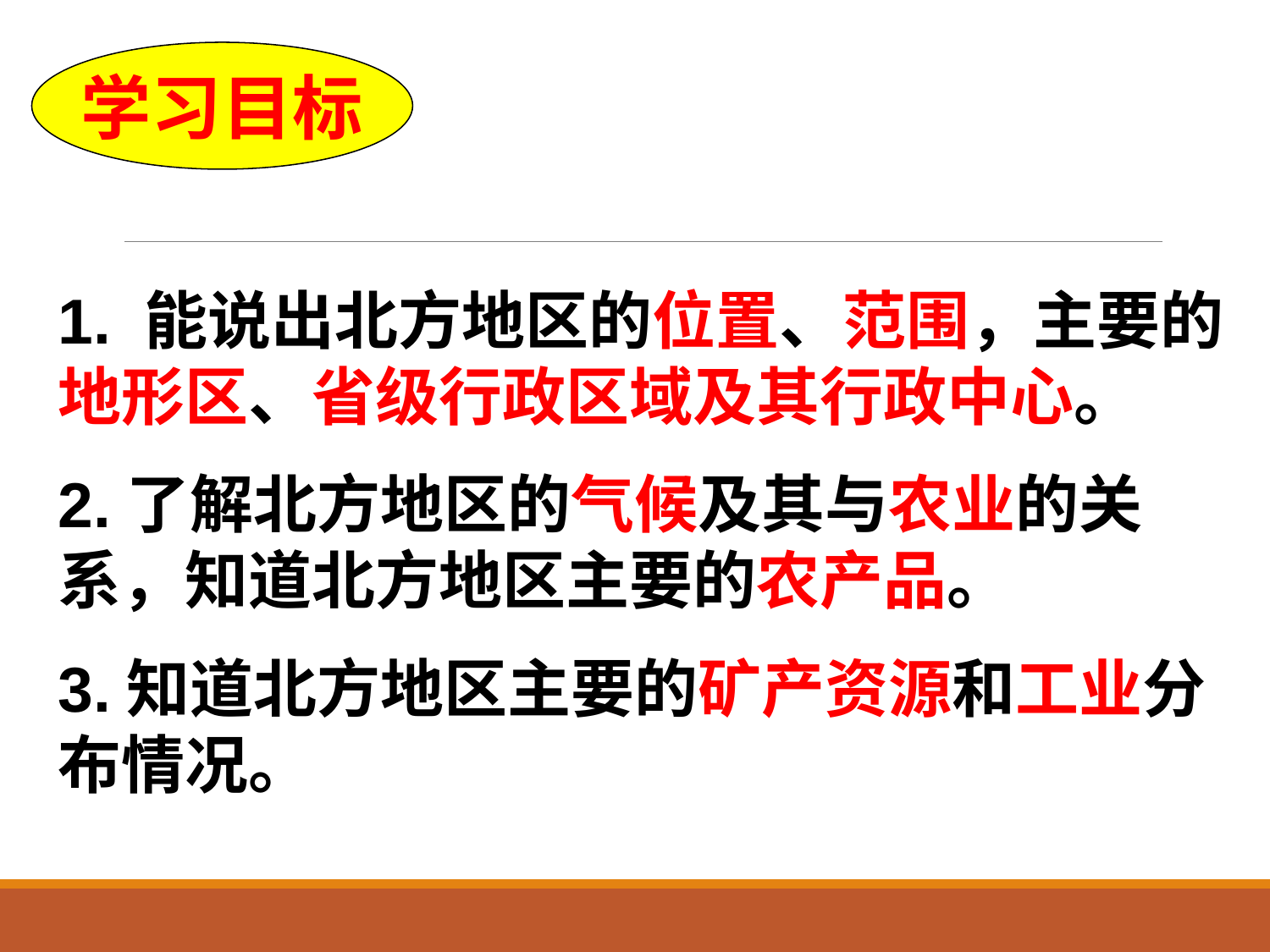

学习目标
1. 能说出北方地区的位置、范围，主要的地形区、省级行政区域及其行政中心。
2.了解北方地区的气候及其与农业的关系，知道北方地区主要的农产品。
3.知道北方地区主要的矿产资源和工业分布情况。